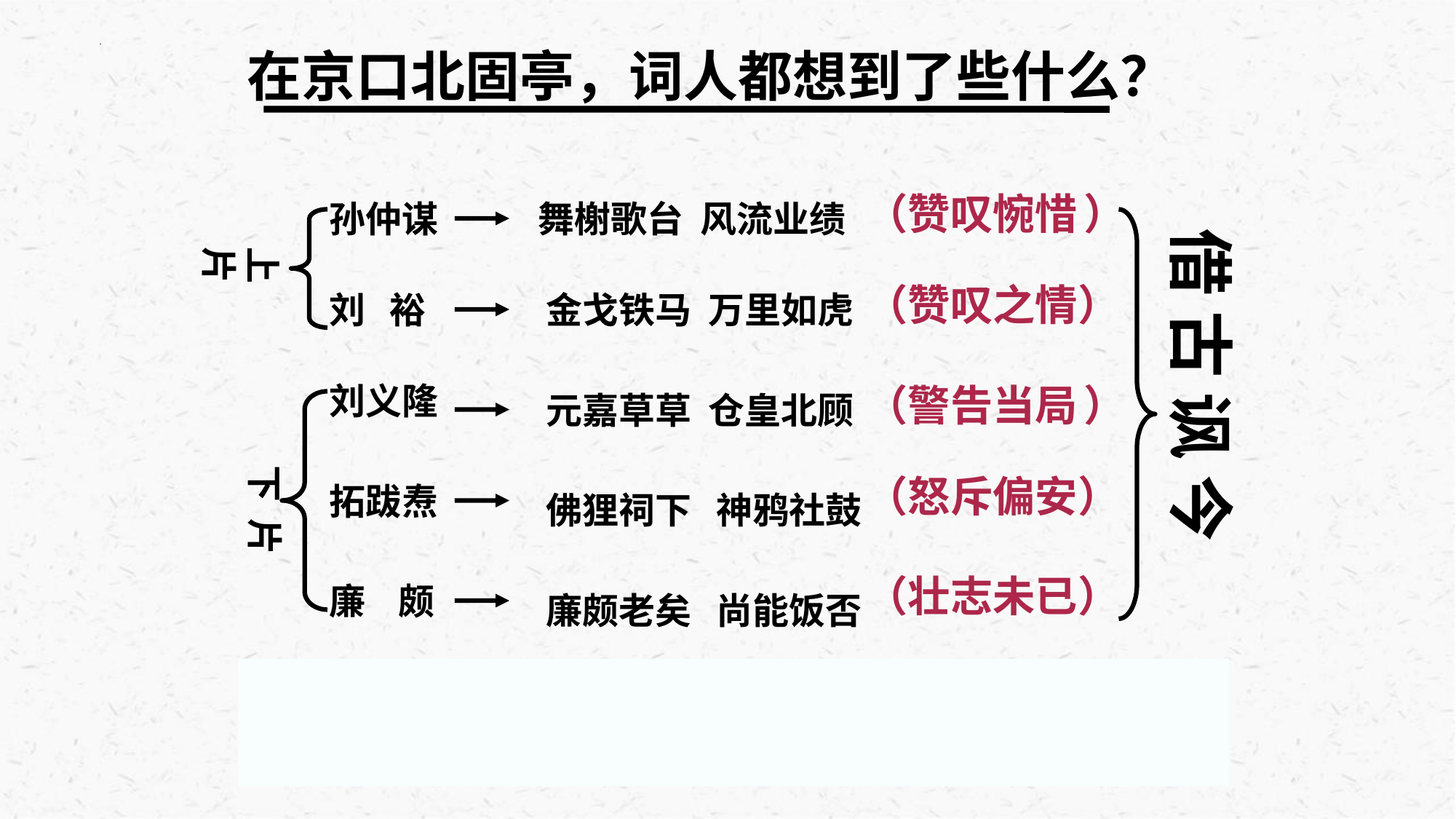

在京口北固亭，词人都想到了些什么？

（赞叹惋惜 ）
孙仲谋
舞榭歌台  风流业绩

借 古 讽 今
上   片
（赞叹之情）
刘   裕
 金戈铁马  万里如虎

刘义隆
（警告当局 ）
 元嘉草草  仓皇北顾

下  片
（怒斥偏安）
拓跋焘
 佛狸祠下   神鸦社鼓

（壮志未已）
廉    颇
 廉颇老矣   尚能饭否